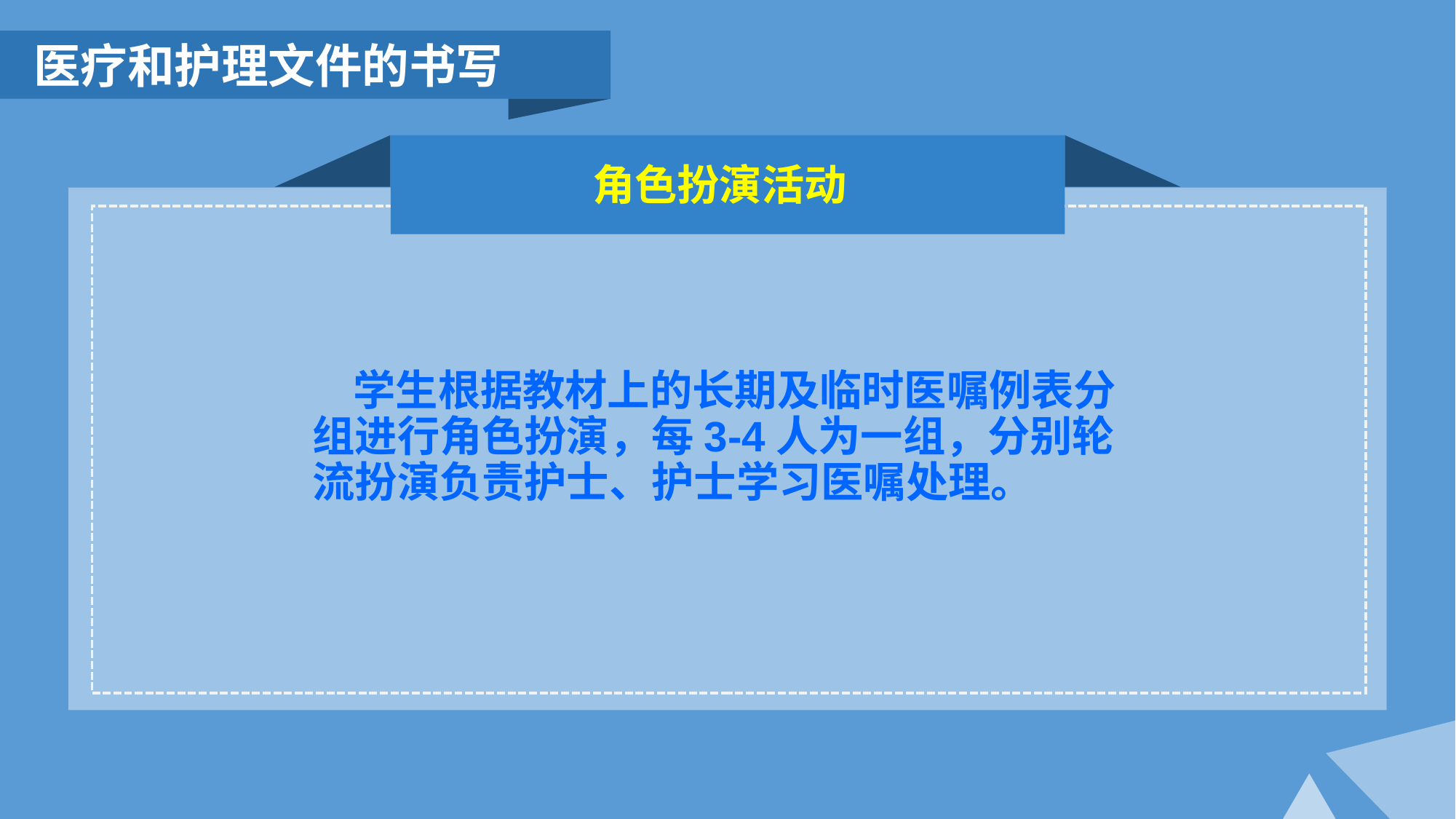

医疗和护理文件的书写

角色扮演活动

      学生根据教材上的长期及临时医嘱例表分组进行角色扮演，每3-4人为一组，分别轮流扮演负责护士、护士学习医嘱处理。